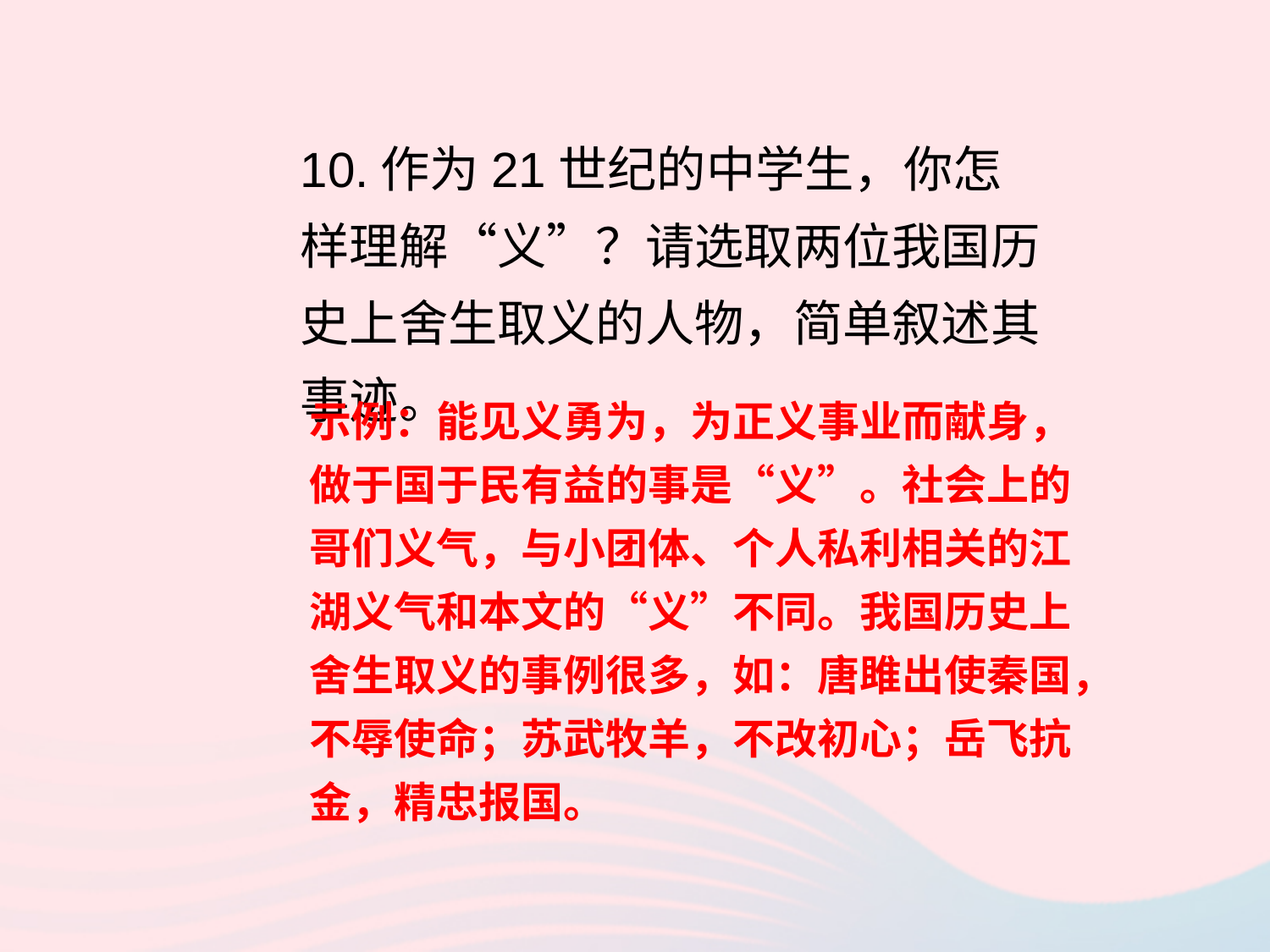

10.作为21世纪的中学生，你怎样理解“义”？请选取两位我国历史上舍生取义的人物，简单叙述其事迹。
示例：能见义勇为，为正义事业而献身，做于国于民有益的事是“义”。社会上的哥们义气，与小团体、个人私利相关的江湖义气和本文的“义”不同。我国历史上舍生取义的事例很多，如：唐雎出使秦国，不辱使命；苏武牧羊，不改初心；岳飞抗金，精忠报国。